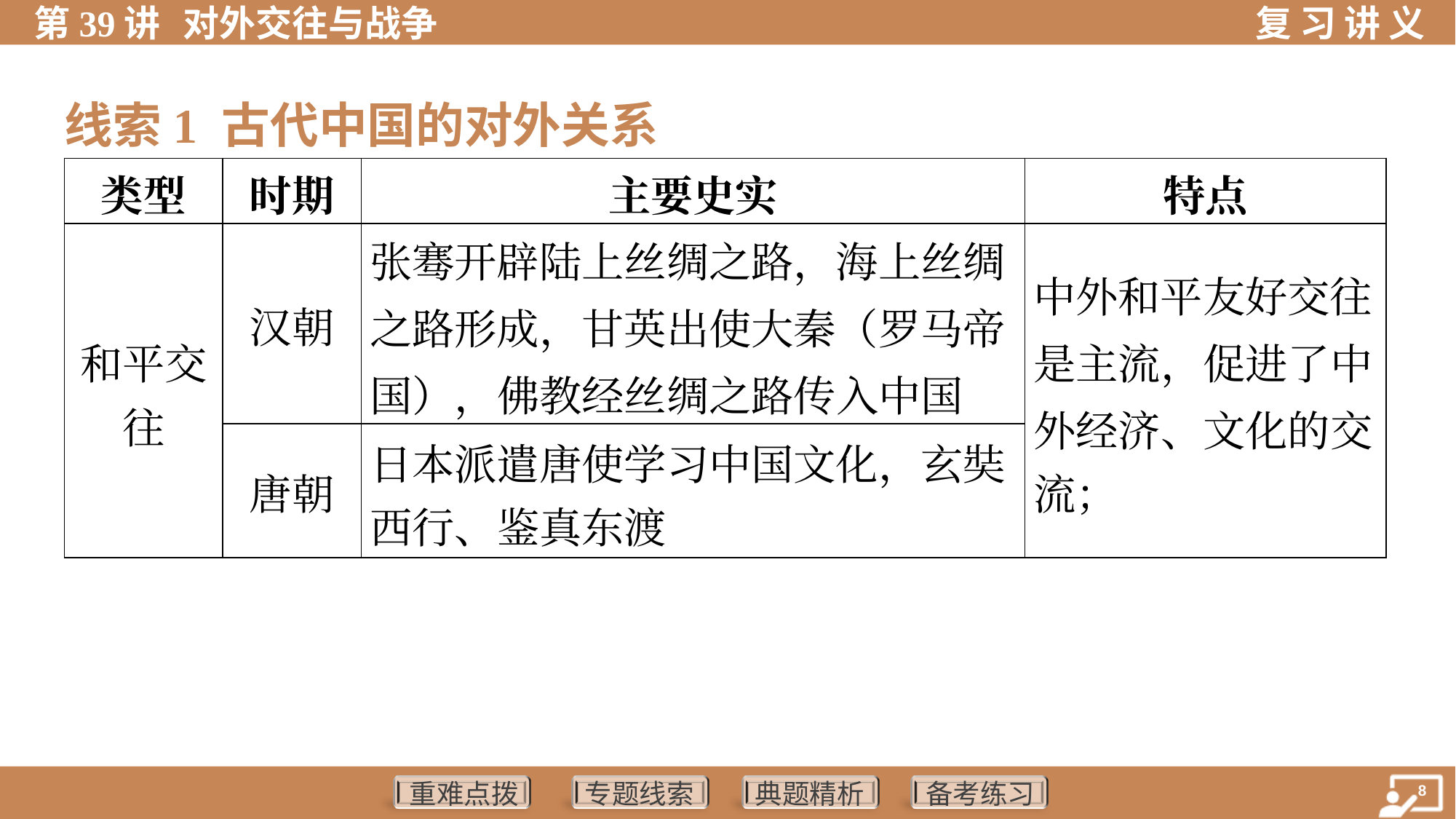

线索1 古代中国的对外关系
| 类型 | 时期 | 主要史实 | 特点 |
| --- | --- | --- | --- |
| 和平交 往 | 汉朝 | 张骞开辟陆上丝绸之路，海上丝绸 之路形成，甘英出使大秦（罗马帝国），佛教经丝绸之路传入中国 | 中外和平友好交往 是主流，促进了中 外经济、文化的交 流； |
|  | 唐朝 | 日本派遣唐使学习中国文化，玄奘 西行、鉴真东渡 |  |